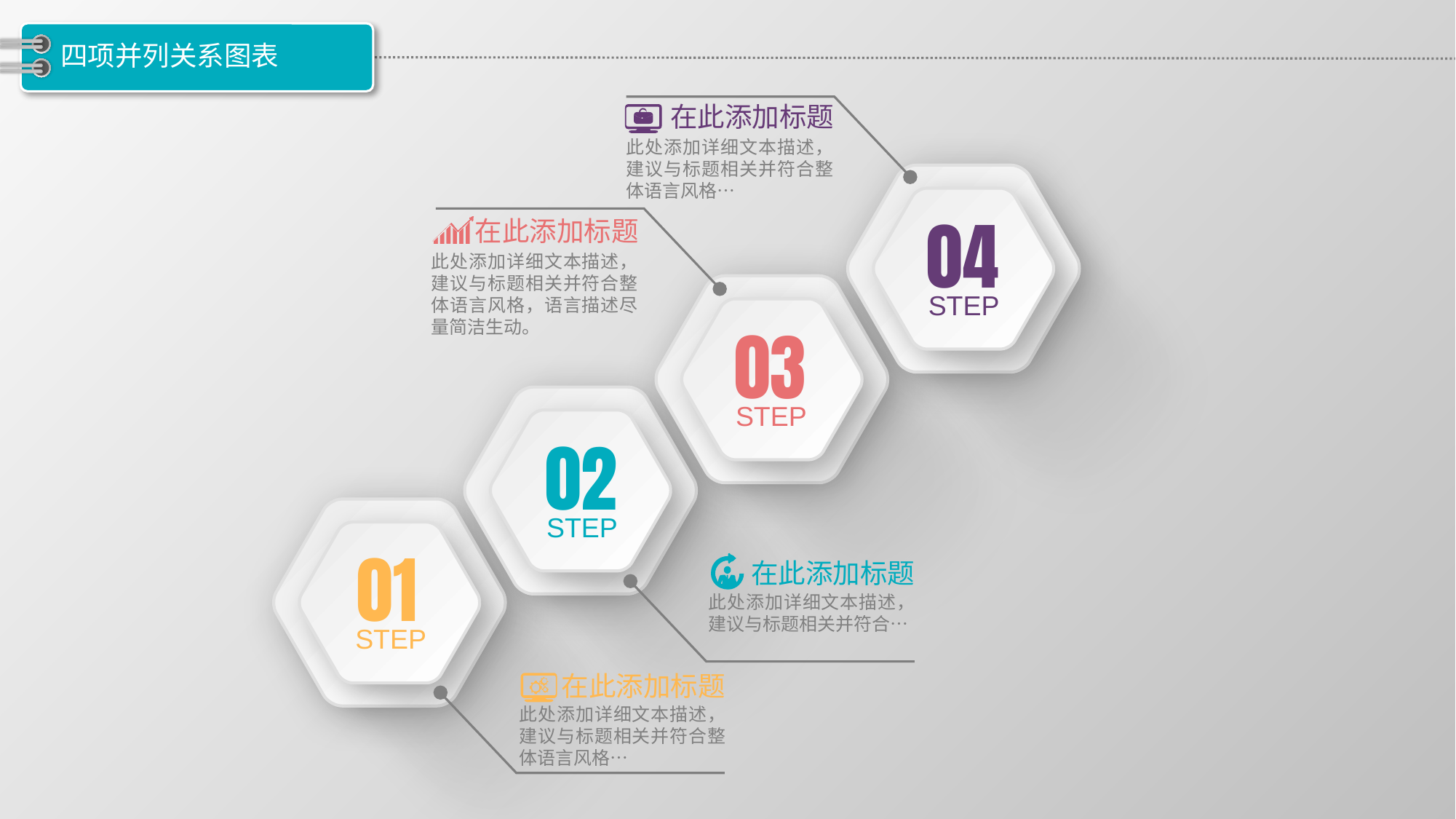

# 四项并列关系图表
在此添加标题

此处添加详细文本描述，建议与标题相关并符合整体语言风格…

在此添加标题
04
STEP

此处添加详细文本描述，建议与标题相关并符合整体语言风格，语言描述尽量简洁生动。
03
STEP

02
STEP

01
STEP
在此添加标题

此处添加详细文本描述，建议与标题相关并符合…
在此添加标题

此处添加详细文本描述，建议与标题相关并符合整体语言风格…